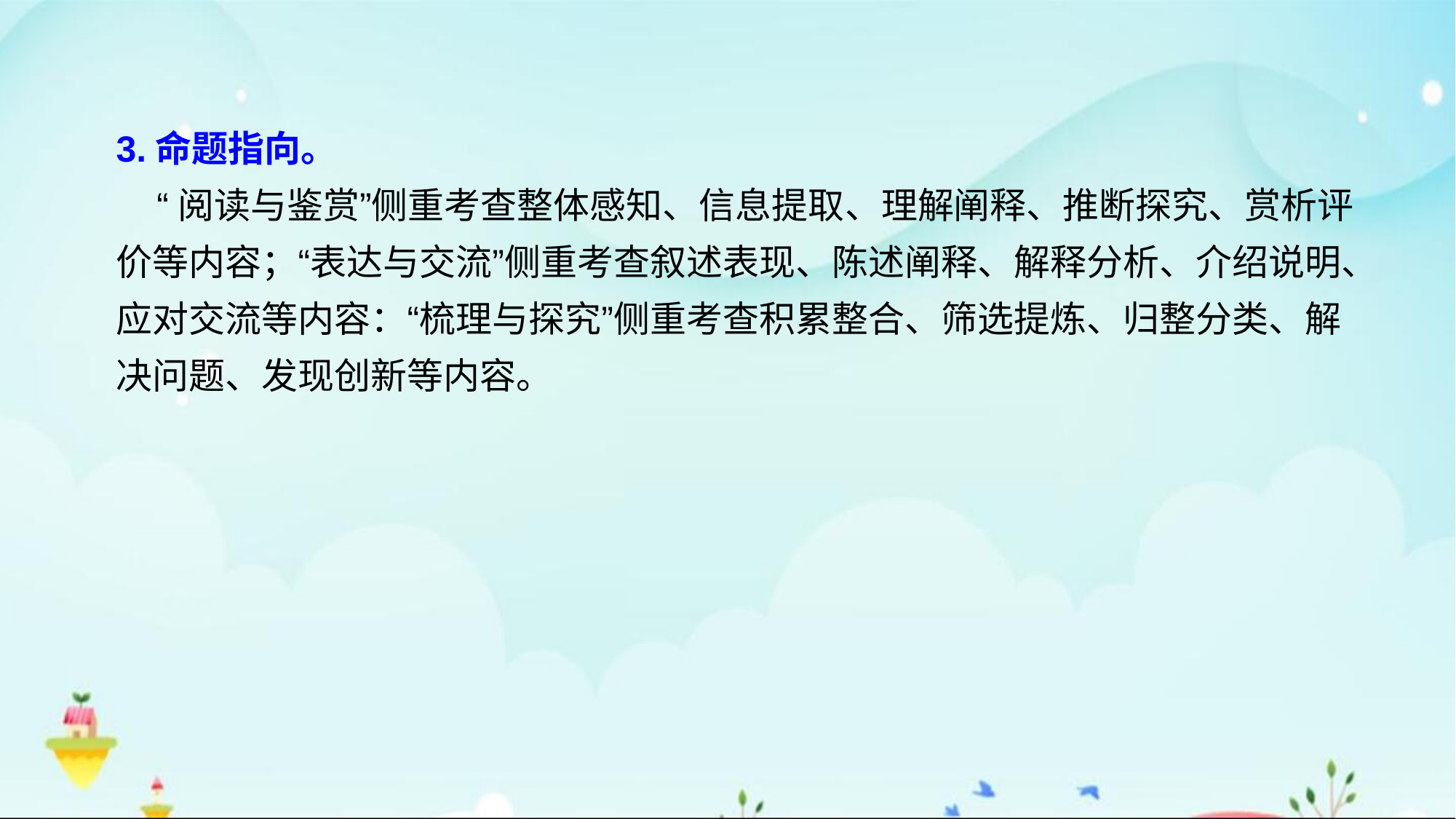

3.命题指向。
    “阅读与鉴赏”侧重考查整体感知、信息提取、理解阐释、推断探究、赏析评价等内容；“表达与交流”侧重考查叙述表现、陈述阐释、解释分析、介绍说明、应对交流等内容：“梳理与探究”侧重考查积累整合、筛选提炼、归整分类、解决问题、发现创新等内容。